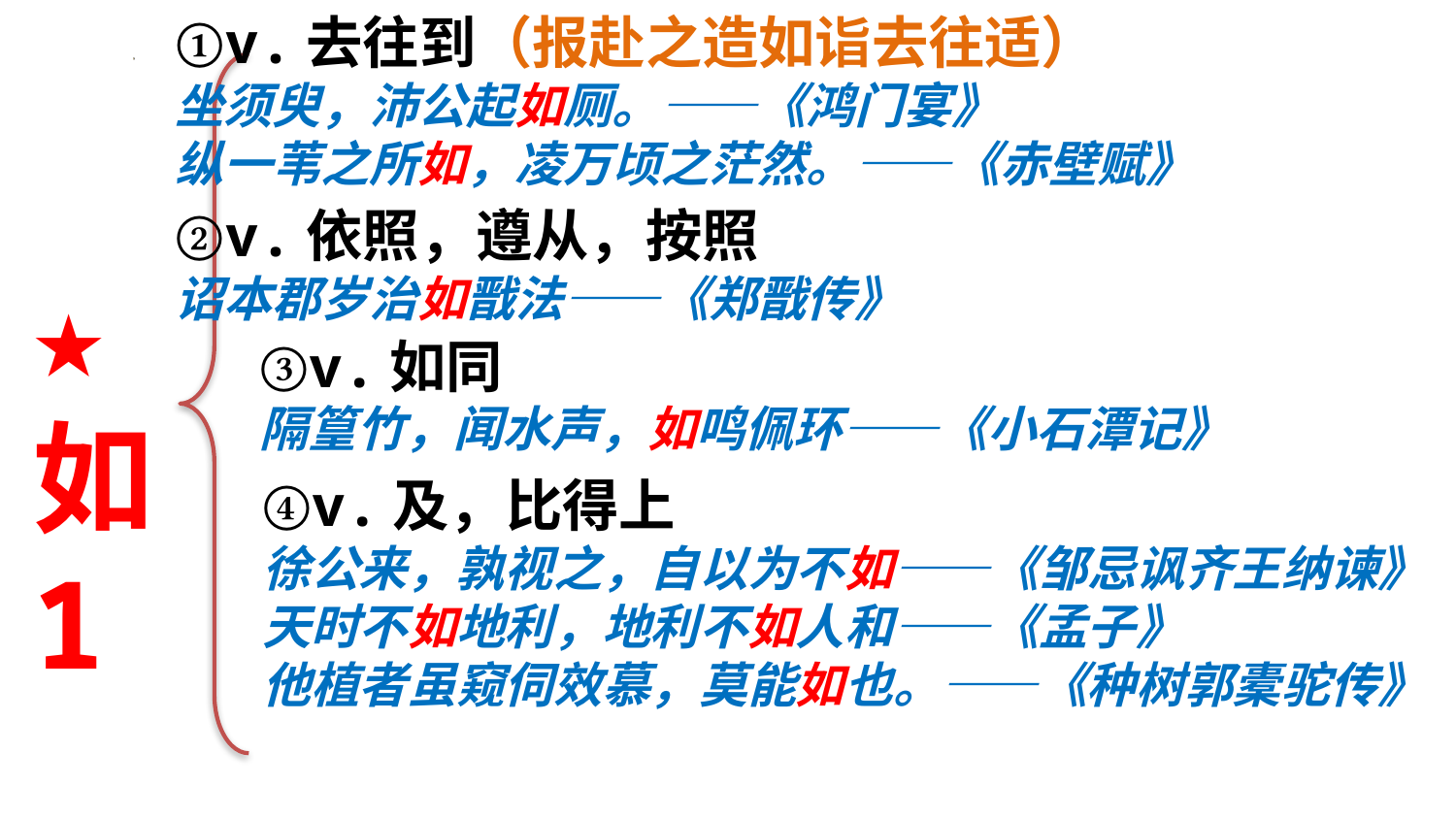

①v.去往到（报赴之造如诣去往适）
坐须臾，沛公起如厕。——《鸿门宴》
纵一苇之所如，凌万顷之茫然。——《赤壁赋》

②v.依照，遵从，按照
诏本郡岁治如戬法——《郑戬传》
★
如
1
③v.如同
隔篁竹，闻水声，如鸣佩环——《小石潭记》
④v.及，比得上
徐公来，孰视之，自以为不如——《邹忌讽齐王纳谏》
天时不如地利，地利不如人和——《孟子》
他植者虽窥伺效慕，莫能如也。——《种树郭橐驼传》